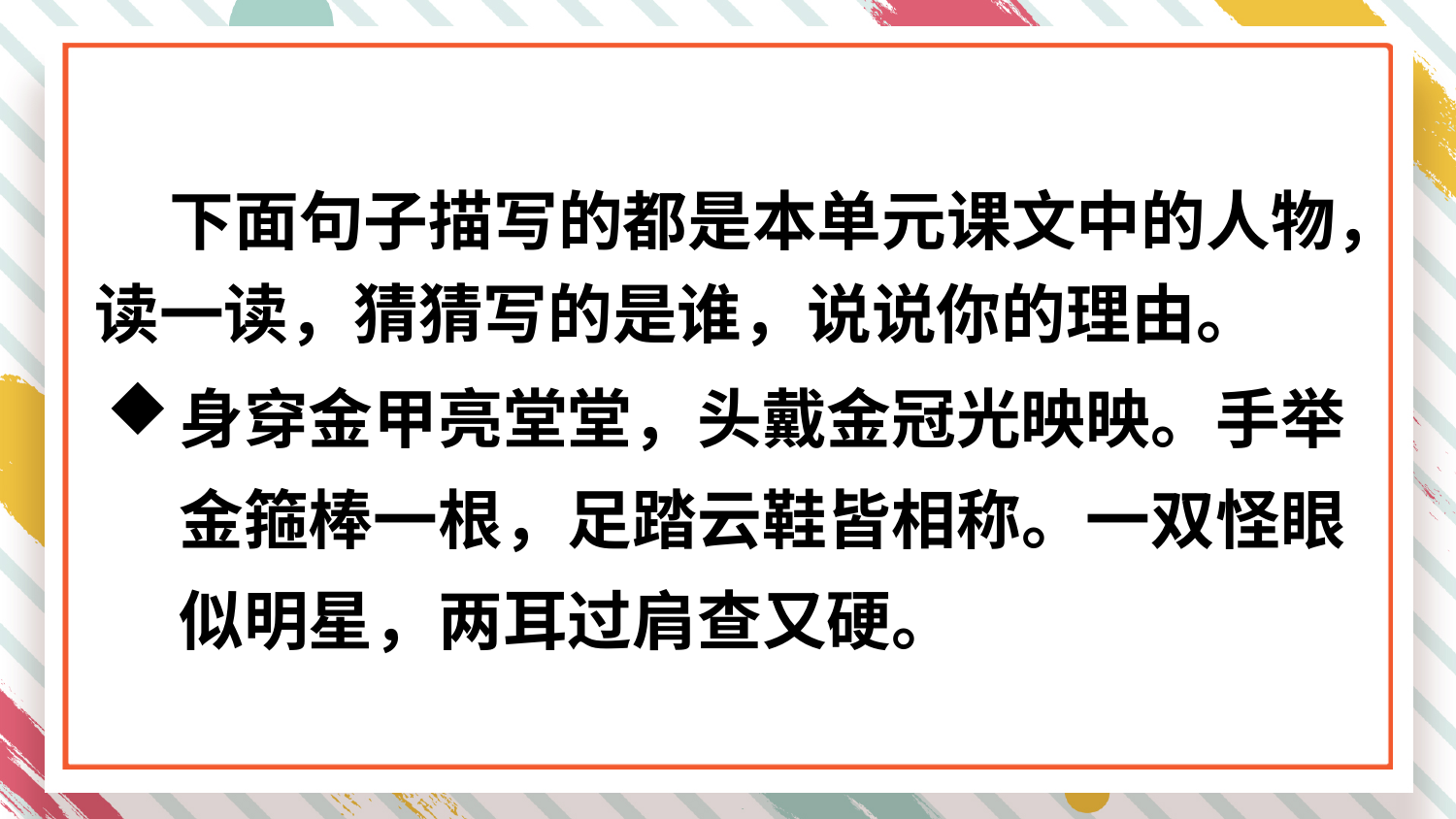

下面句子描写的都是本单元课文中的人物，读一读，猜猜写的是谁，说说你的理由。
身穿金甲亮堂堂，头戴金冠光映映。手举金箍棒一根，足踏云鞋皆相称。一双怪眼似明星，两耳过肩查又硬。